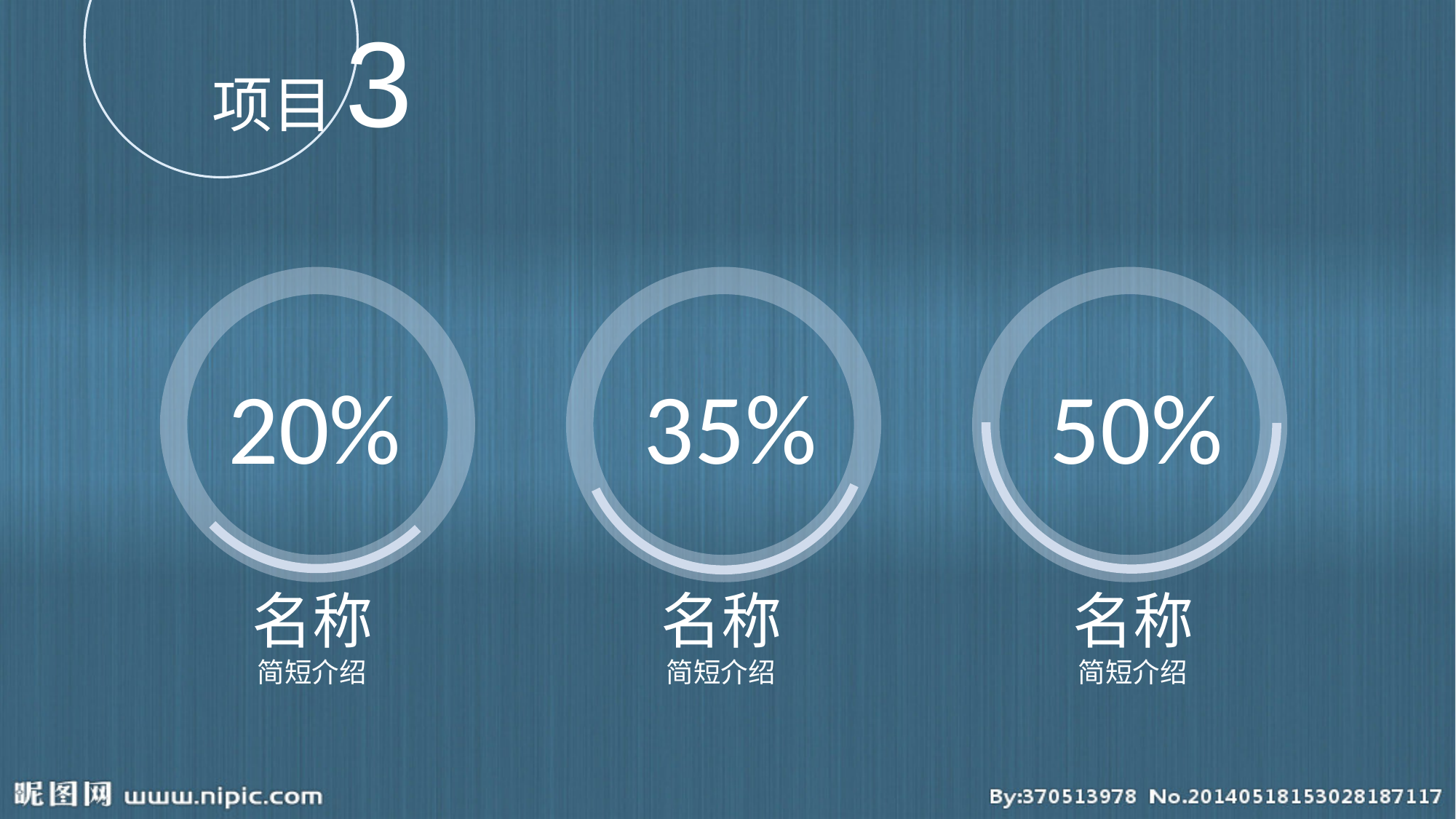

项目 3

20%
35%
50%
名称
名称
名称
简短介绍
简短介绍
简短介绍